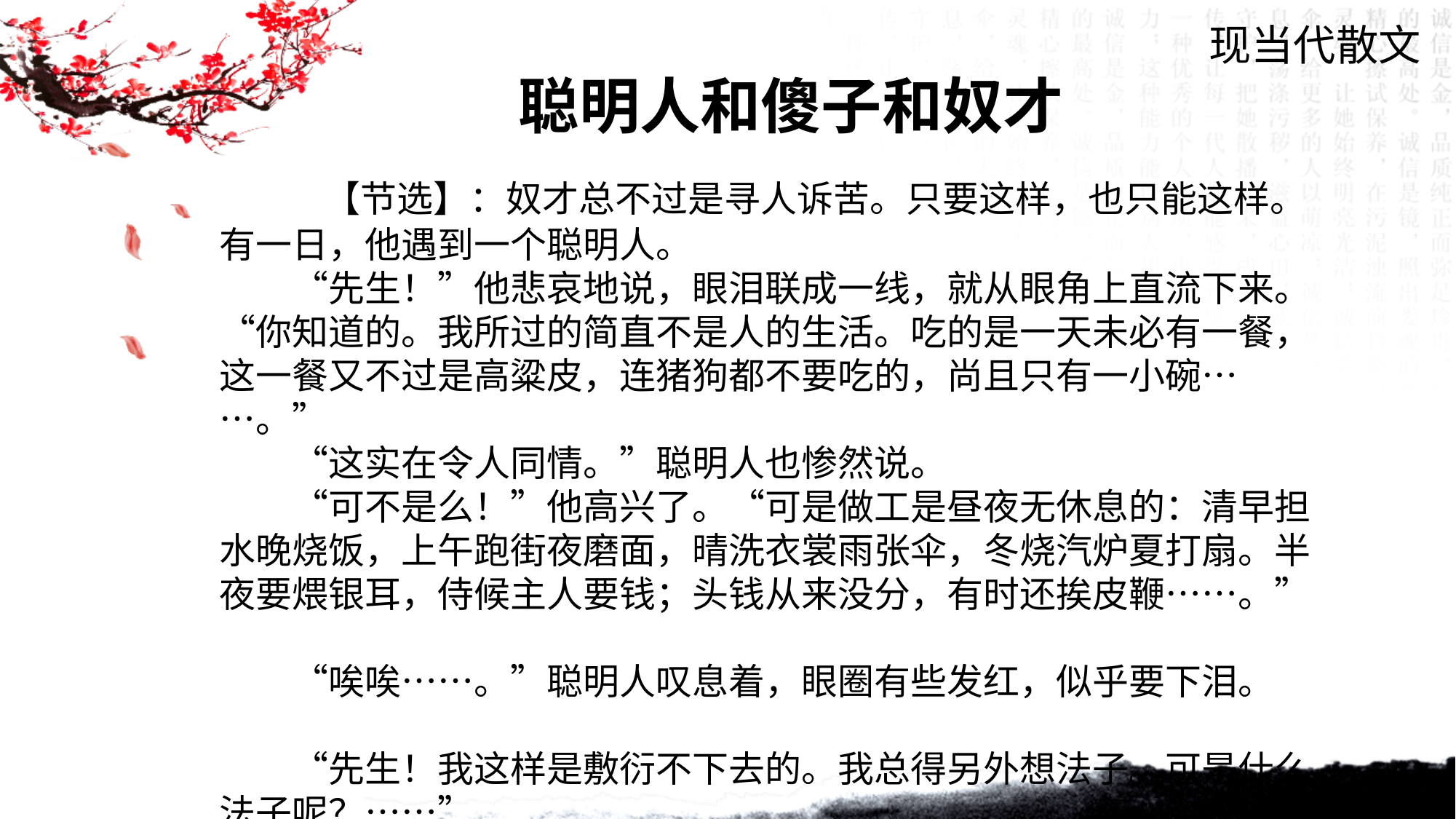

现当代散文
聪明人和傻子和奴才
          【节选】：奴才总不过是寻人诉苦。只要这样，也只能这样。有一日，他遇到一个聪明人。
　　“先生！”他悲哀地说，眼泪联成一线，就从眼角上直流下来。“你知道的。我所过的简直不是人的生活。吃的是一天未必有一餐，这一餐又不过是高粱皮，连猪狗都不要吃的，尚且只有一小碗……。”
　　“这实在令人同情。”聪明人也惨然说。
　　“可不是么！”他高兴了。“可是做工是昼夜无休息的：清早担水晚烧饭，上午跑街夜磨面，晴洗衣裳雨张伞，冬烧汽炉夏打扇。半夜要煨银耳，侍候主人要钱；头钱从来没分，有时还挨皮鞭……。”
　　“唉唉……。”聪明人叹息着，眼圈有些发红，似乎要下泪。
　　“先生！我这样是敷衍不下去的。我总得另外想法子。可是什么法子呢？……”
         “我想，你总会好起来……。”